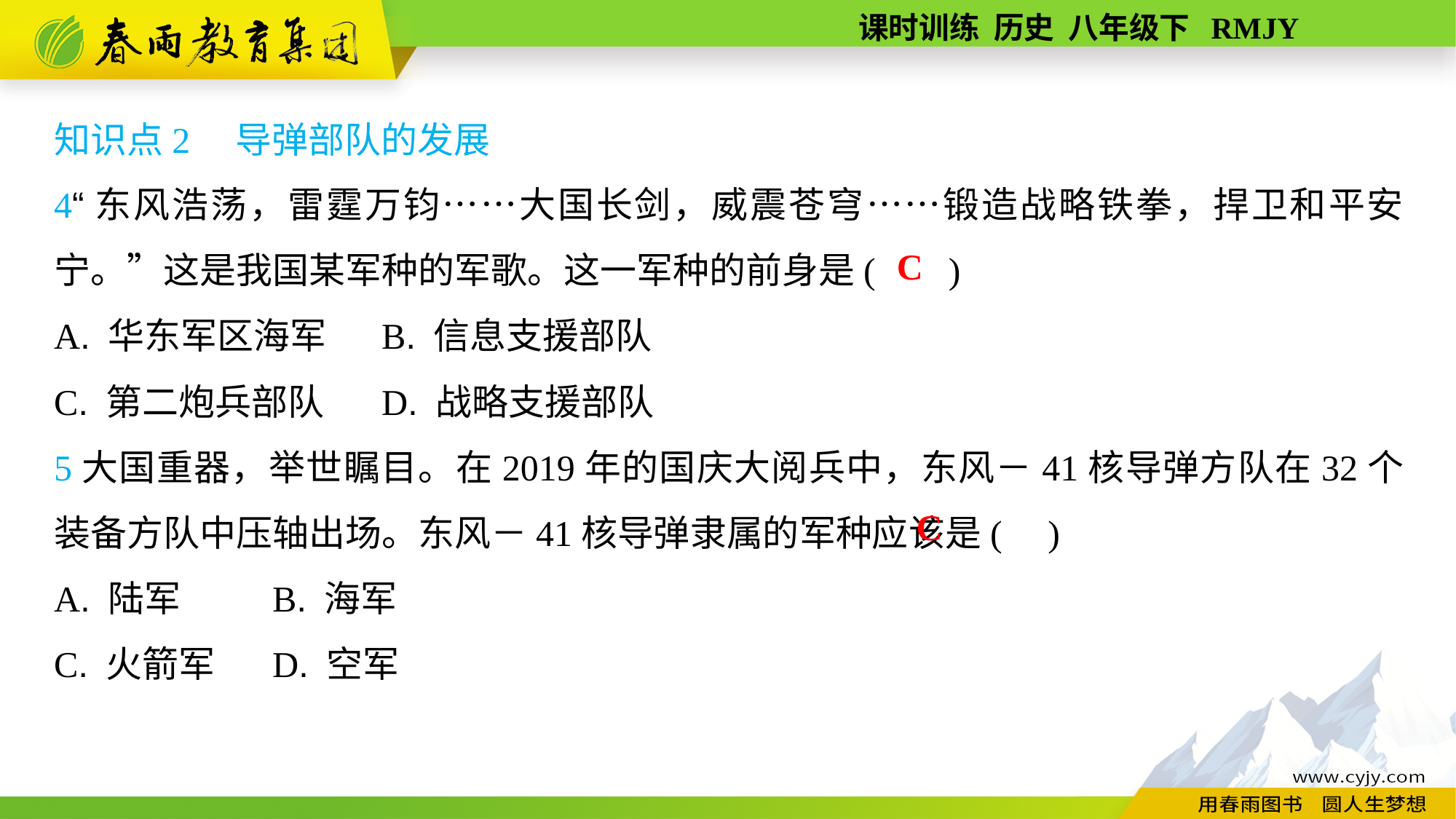

知识点2　导弹部队的发展
4“东风浩荡，雷霆万钧……大国长剑，威震苍穹……锻造战略铁拳，捍卫和平安宁。”这是我国某军种的军歌。这一军种的前身是(        )
A. 华东军区海军	B. 信息支援部队
C. 第二炮兵部队	D. 战略支援部队
5大国重器，举世瞩目。在2019年的国庆大阅兵中，东风－41核导弹方队在32个装备方队中压轴出场。东风－41核导弹隶属的军种应该是(     )
A. 陆军	B. 海军
C. 火箭军	D. 空军
C
C